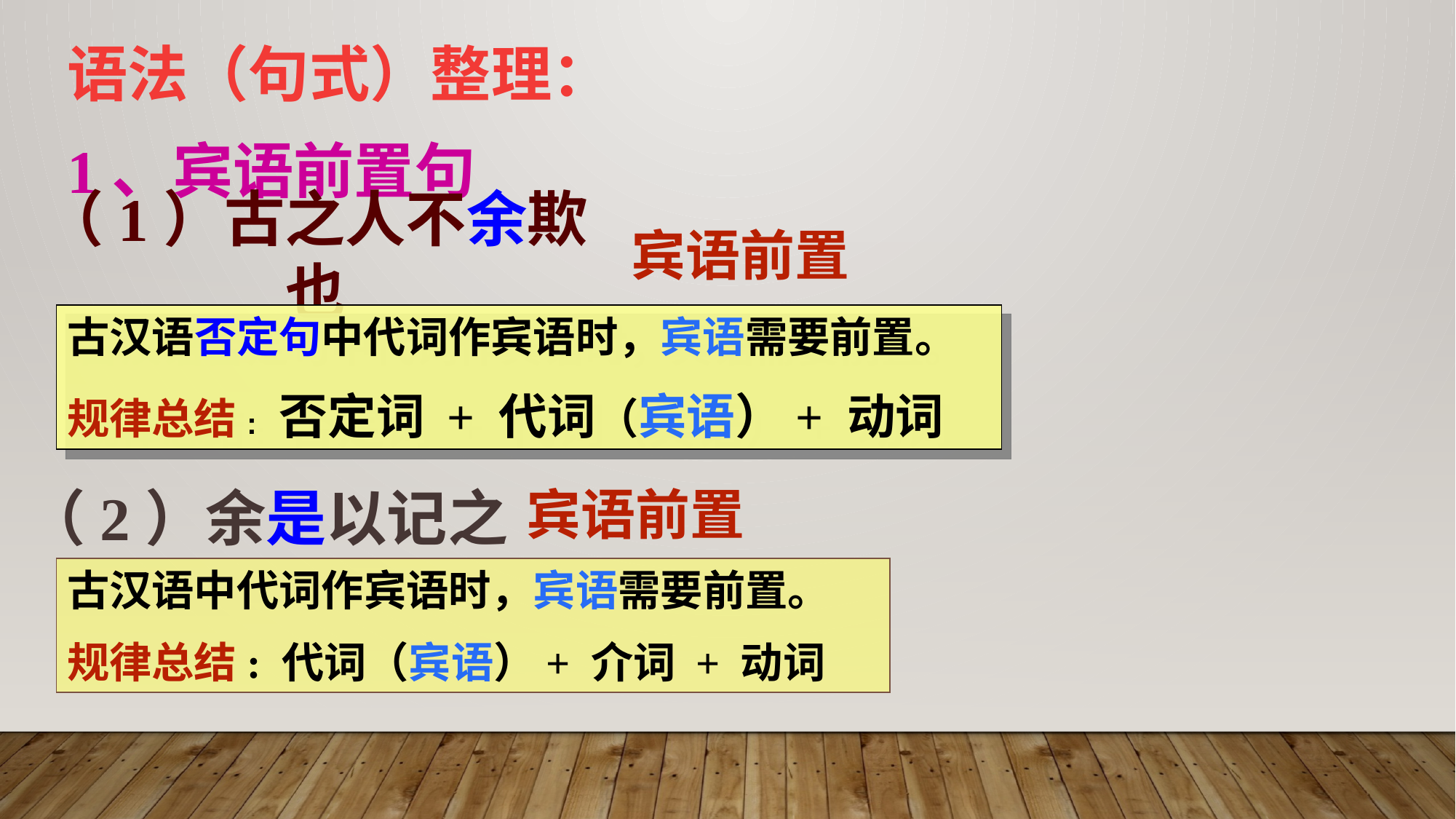

语法（句式）整理：
1、宾语前置句
（1）古之人不余欺也
宾语前置
古汉语否定句中代词作宾语时，宾语需要前置。
规律总结: 否定词 + 代词（宾语）+ 动词
（2）余是以记之
宾语前置
古汉语中代词作宾语时，宾语需要前置。
规律总结: 代词（宾语）+ 介词 + 动词